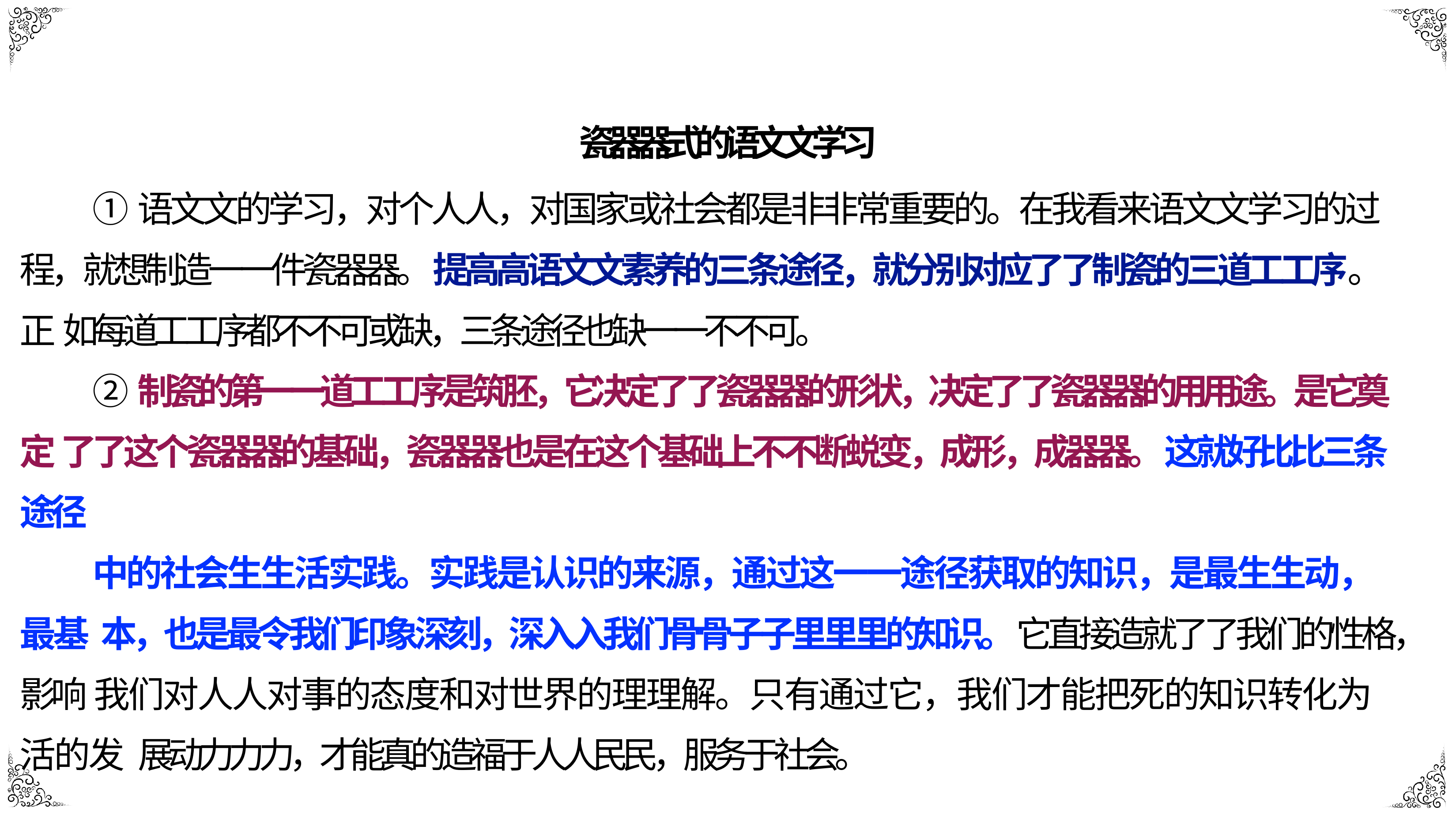

瓷器器式的语⽂文学习
①语⽂文的学习，对个⼈人，对国家或社会都是⾮非常重要的。在我看来语⽂文学习的过  程，就想制造⼀一件瓷器器。提⾼高语⽂文素养的三条途径，就分别对应了了制瓷的三道⼯工序。正  如每道⼯工序都不不可或缺，三条途径也缺⼀一不不可。
②制瓷的第⼀一道⼯工序是筑胚，它决定了了瓷器器的形状，决定了了瓷器器的⽤用途。是它奠定  了了这个瓷器器的基础，瓷器器也是在这个基础上不不断蜕变，成形，成器器。这就好⽐比三条途径
中的社会⽣生活实践。实践是认识的来源，通过这⼀一途径获取的知识，是最⽣生动，最基  本，也是最令我们印象深刻，深⼊入我们⻣骨⼦子⾥里里的知识。它直接造就了了我们的性格，影响  我们对⼈人对事的态度和对世界的理理解。只有通过它，我们才能把死的知识转化为活的发  展动⼒力力，才能真的造福于⼈人⺠民，服务于社会。